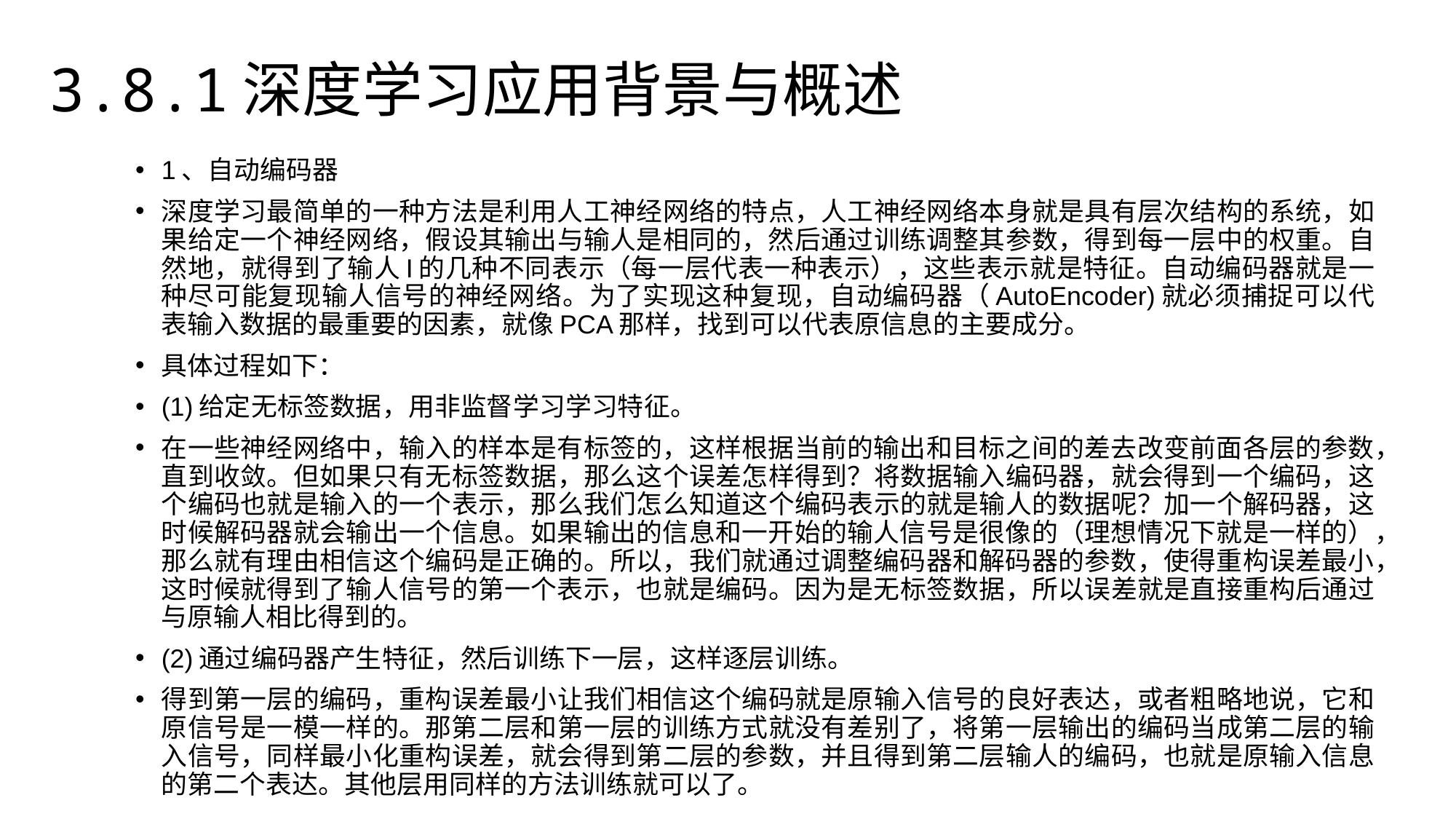

3.8.1深度学习应用背景与概述
1、自动编码器
深度学习最简单的一种方法是利用人工神经网络的特点，人工神经网络本身就是具有层次结构的系统，如果给定一个神经网络，假设其输出与输人是相同的，然后通过训练调整其参数，得到每一层中的权重。自然地，就得到了输人I的几种不同表示（每一层代表一种表示），这些表示就是特征。自动编码器就是一种尽可能复现输人信号的神经网络。为了实现这种复现，自动编码器（AutoEncoder)就必须捕捉可以代表输入数据的最重要的因素，就像PCA那样，找到可以代表原信息的主要成分。
具体过程如下：
(1)给定无标签数据，用非监督学习学习特征。
在一些神经网络中，输入的样本是有标签的，这样根据当前的输出和目标之间的差去改变前面各层的参数，直到收敛。但如果只有无标签数据，那么这个误差怎样得到？将数据输入编码器，就会得到一个编码，这个编码也就是输入的一个表示，那么我们怎么知道这个编码表示的就是输人的数据呢？加一个解码器，这时候解码器就会输出一个信息。如果输出的信息和一开始的输人信号是很像的（理想情况下就是一样的），那么就有理由相信这个编码是正确的。所以，我们就通过调整编码器和解码器的参数，使得重构误差最小，这时候就得到了输人信号的第一个表示，也就是编码。因为是无标签数据，所以误差就是直接重构后通过与原输人相比得到的。
(2)通过编码器产生特征，然后训练下一层，这样逐层训练。
得到第一层的编码，重构误差最小让我们相信这个编码就是原输入信号的良好表达，或者粗略地说，它和原信号是一模一样的。那第二层和第一层的训练方式就没有差别了，将第一层输出的编码当成第二层的输入信号，同样最小化重构误差，就会得到第二层的参数，并且得到第二层输人的编码，也就是原输入信息的第二个表达。其他层用同样的方法训练就可以了。